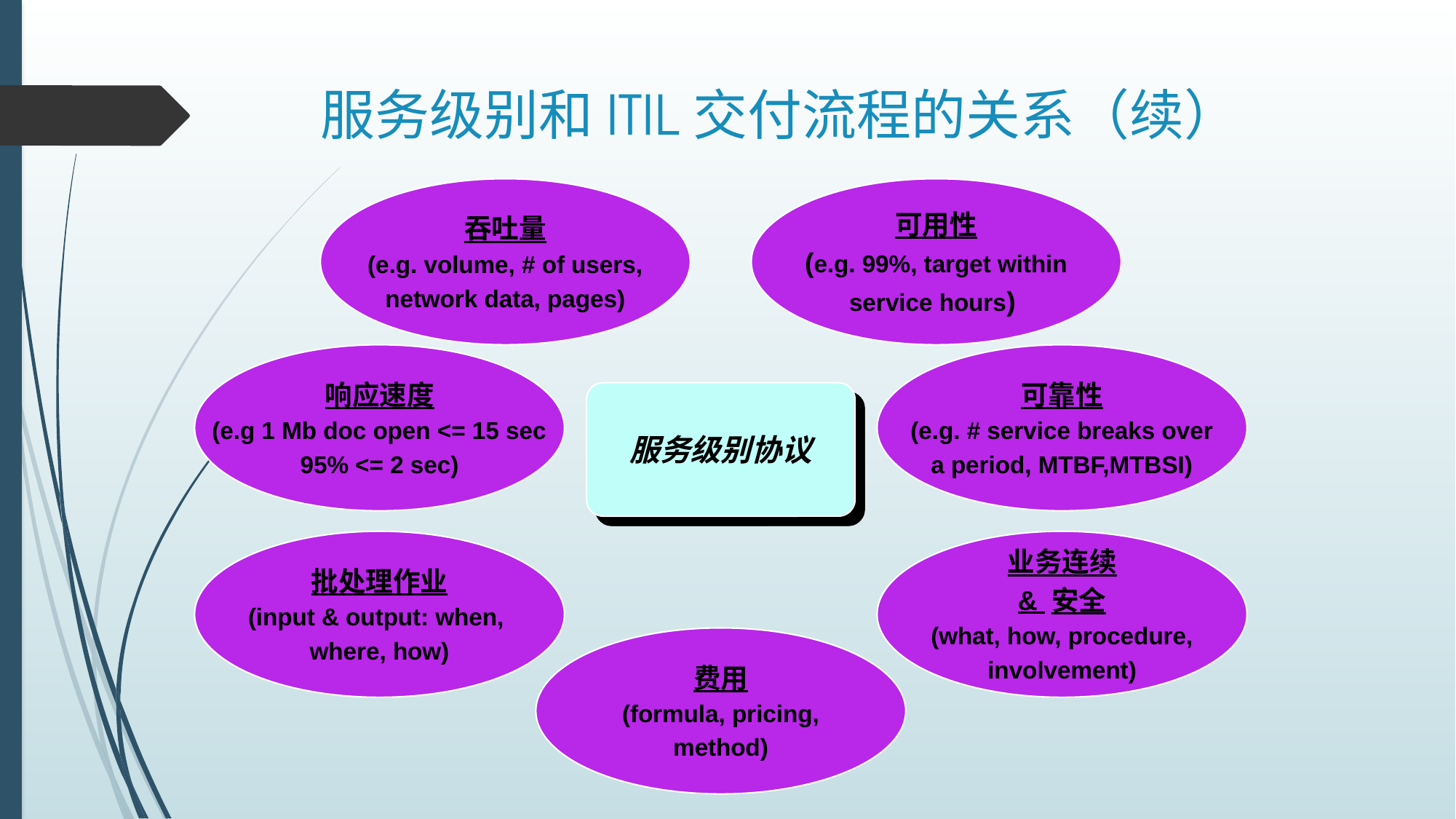

# 服务级别和ITIL交付流程的关系（续）
吞吐量
(e.g. volume, # of users,
network data, pages)
可用性
(e.g. 99%, target within
service hours)
费用
(formula, pricing,
method)
响应速度
(e.g 1 Mb doc open <= 15 sec
95% <= 2 sec)
批处理作业
(input & output: when,
where, how)
可靠性
(e.g. # service breaks over
a period, MTBF,MTBSI)
业务连续
& 安全
(what, how, procedure,
involvement)

服务级别协议